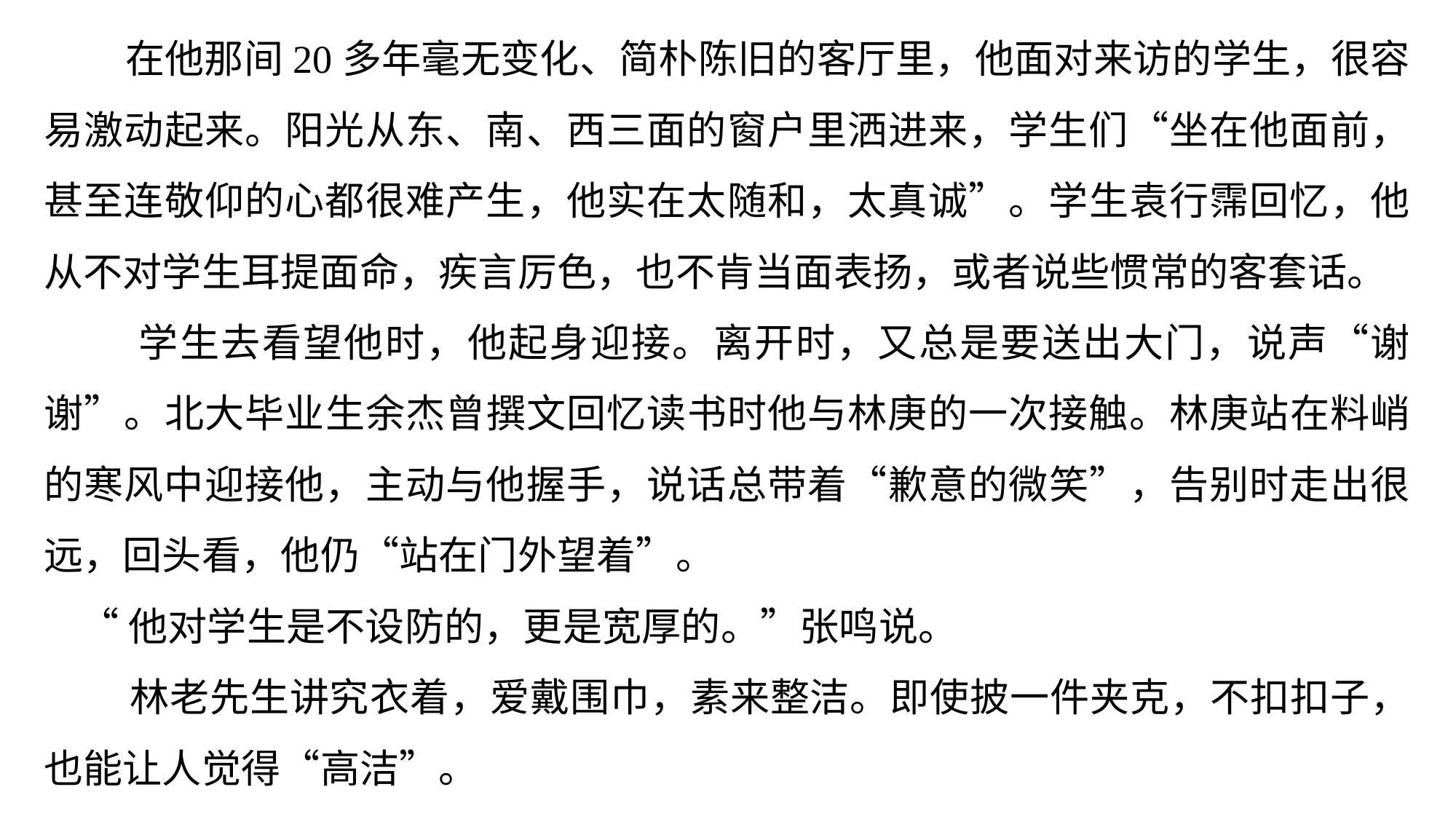

在他那间20多年毫无变化、简朴陈旧的客厅里，他面对来访的学生，很容易激动起来。阳光从东、南、西三面的窗户里洒进来，学生们“坐在他面前，甚至连敬仰的心都很难产生，他实在太随和，太真诚”。学生袁行霈回忆，他从不对学生耳提面命，疾言厉色，也不肯当面表扬，或者说些惯常的客套话。
        学生去看望他时，他起身迎接。离开时，又总是要送出大门，说声“谢谢”。北大毕业生余杰曾撰文回忆读书时他与林庚的一次接触。林庚站在料峭的寒风中迎接他，主动与他握手，说话总带着“歉意的微笑”，告别时走出很远，回头看，他仍“站在门外望着”。
    “他对学生是不设防的，更是宽厚的。”张鸣说。
        林老先生讲究衣着，爱戴围巾，素来整洁。即使披一件夹克，不扣扣子，也能让人觉得“高洁”。